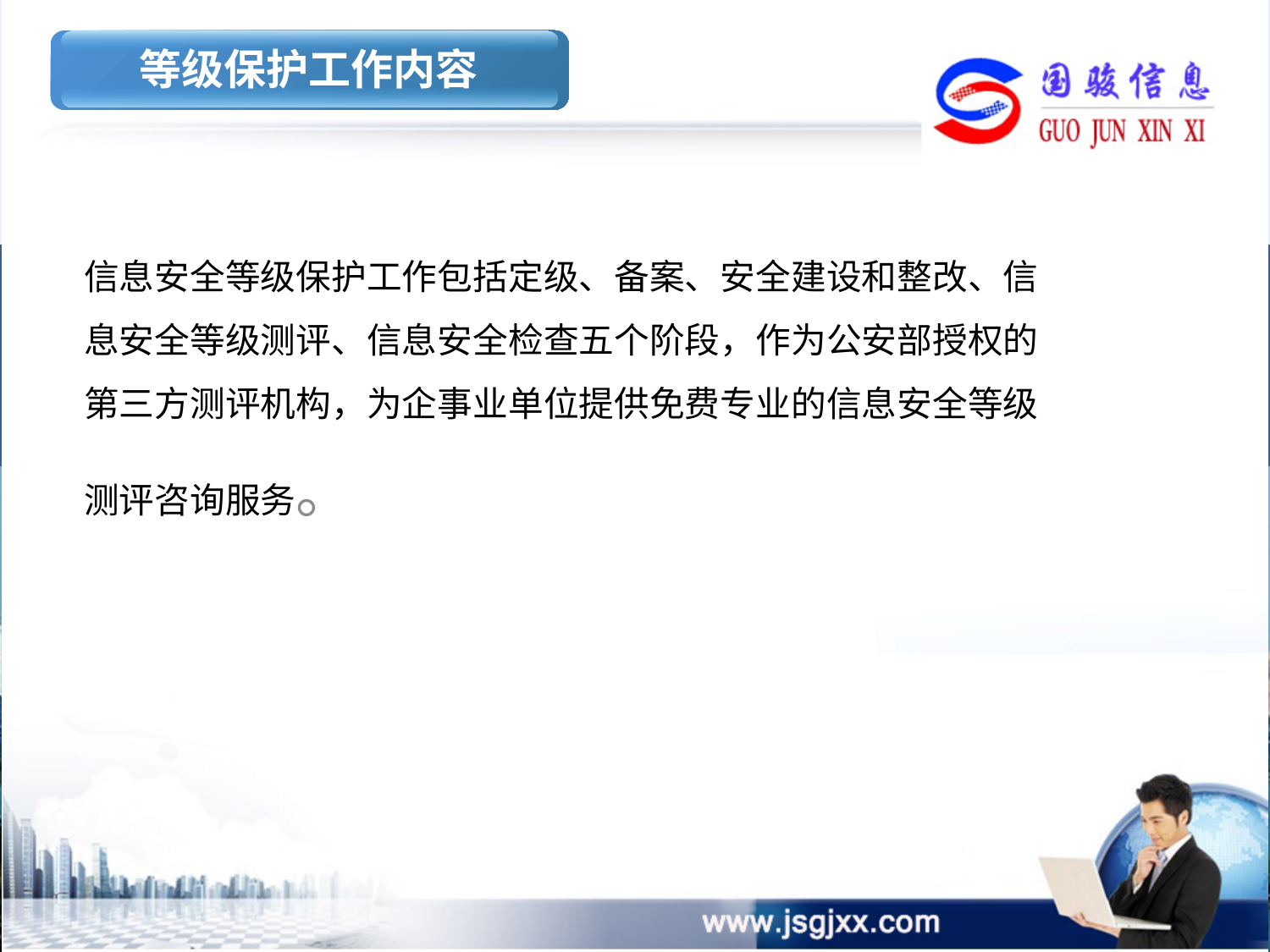

等级保护工作内容
信息安全等级保护工作包括定级、备案、安全建设和整改、信息安全等级测评、信息安全检查五个阶段，作为公安部授权的第三方测评机构，为企事业单位提供免费专业的信息安全等级测评咨询服务。